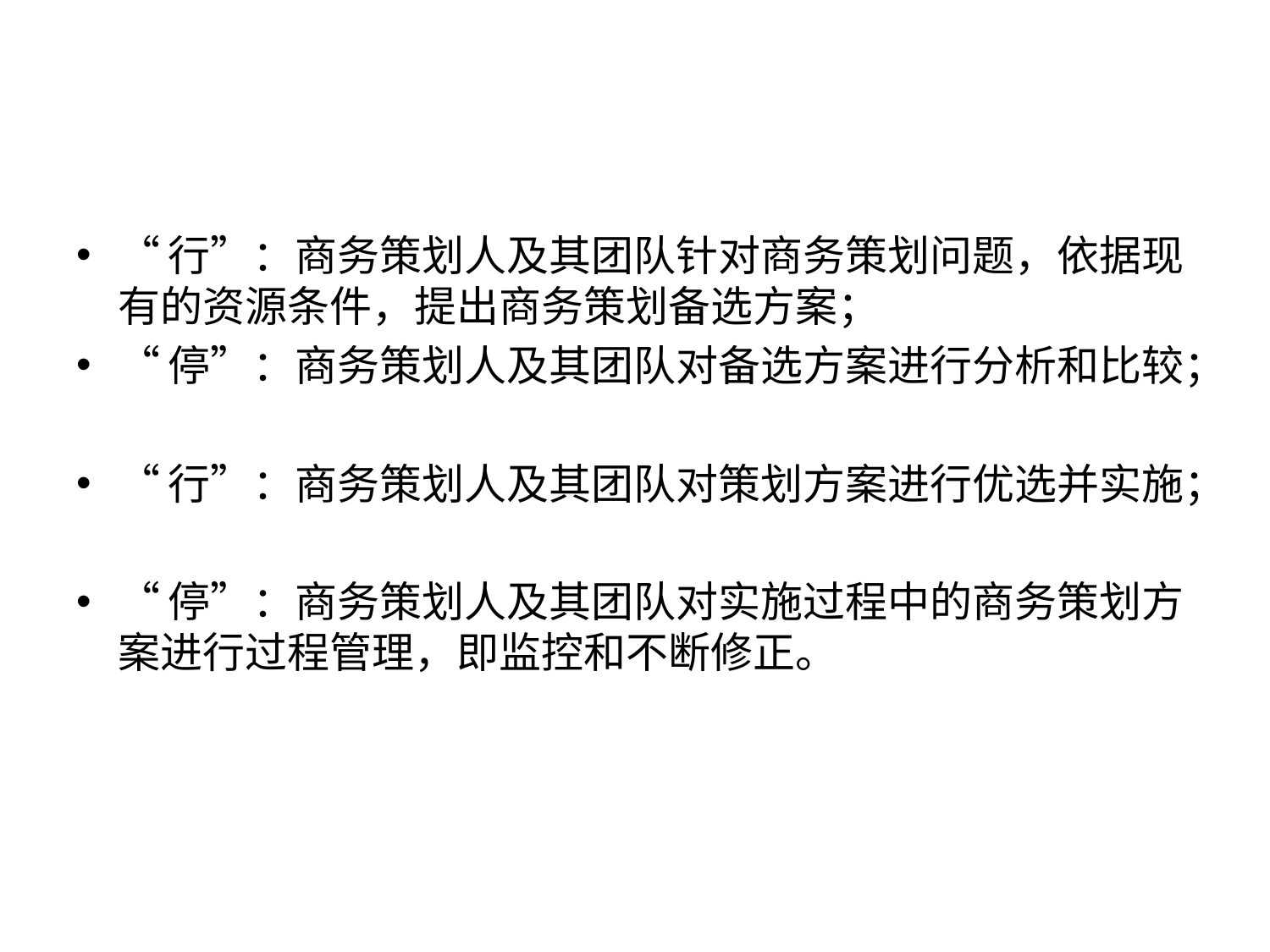

#
“行”：商务策划人及其团队针对商务策划问题，依据现有的资源条件，提出商务策划备选方案；
“停”：商务策划人及其团队对备选方案进行分析和比较；

“行”：商务策划人及其团队对策划方案进行优选并实施；

“停”：商务策划人及其团队对实施过程中的商务策划方案进行过程管理，即监控和不断修正。